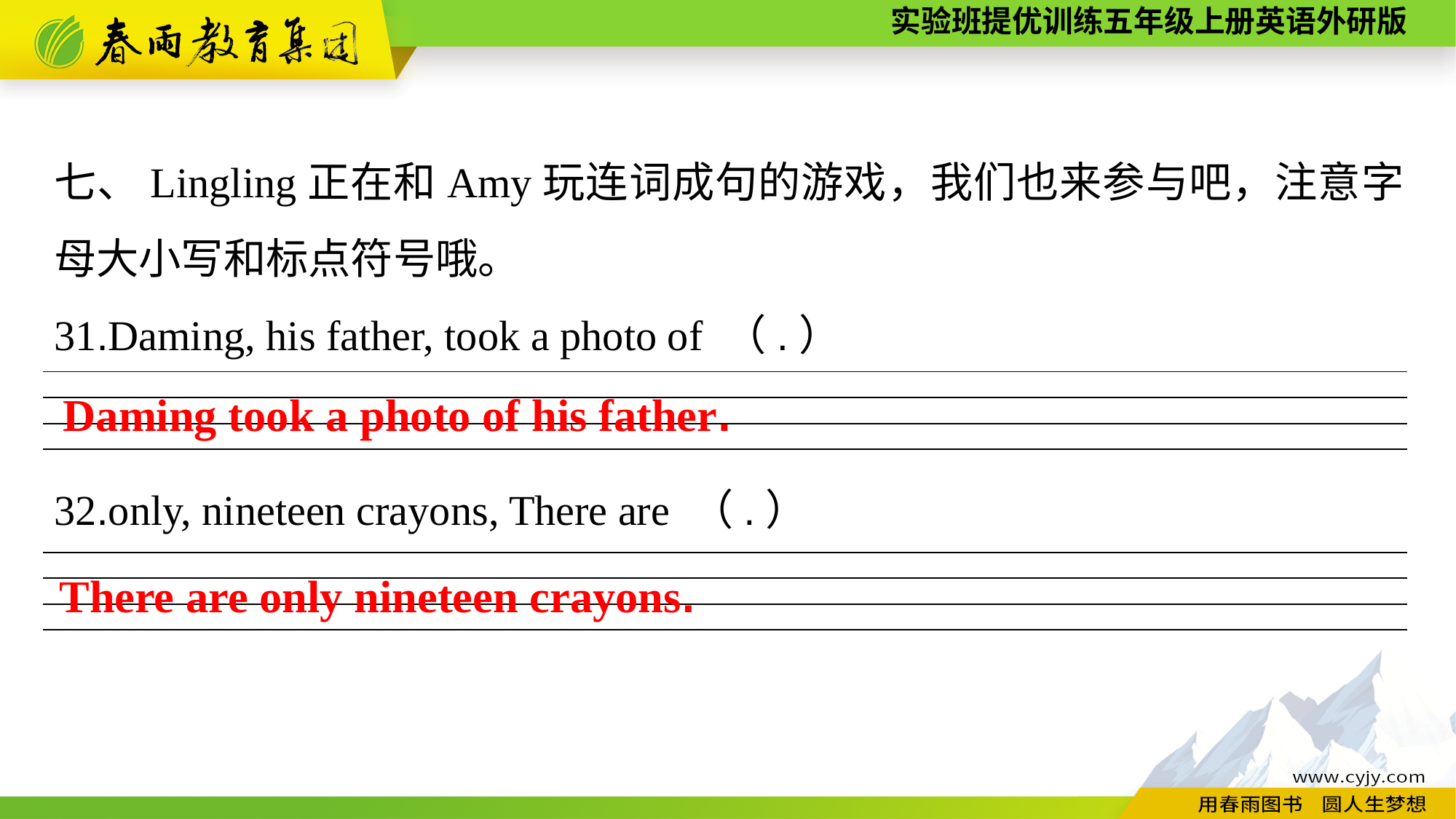

七、Lingling正在和Amy玩连词成句的游戏，我们也来参与吧，注意字母大小写和标点符号哦。
31.Daming, his father, took a photo of （.）

32.only, nineteen crayons, There are （.）
Daming took a photo of his father.
|  |
| --- |
|  |
|  |
There are only nineteen crayons.
|  |
| --- |
|  |
|  |